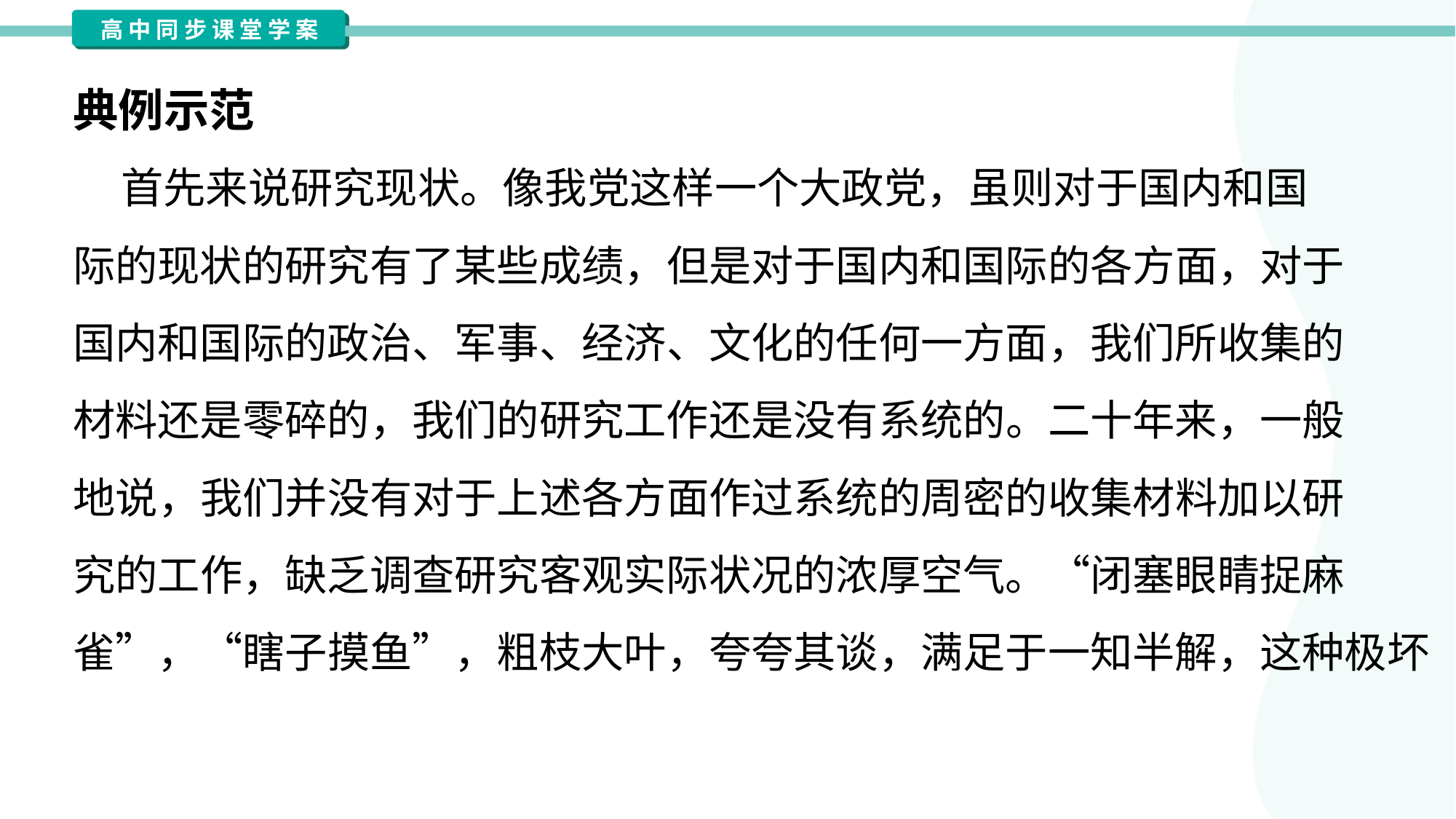

典例示范
    首先来说研究现状。像我党这样一个大政党，虽则对于国内和国
际的现状的研究有了某些成绩，但是对于国内和国际的各方面，对于
国内和国际的政治、军事、经济、文化的任何一方面，我们所收集的
材料还是零碎的，我们的研究工作还是没有系统的。二十年来，一般
地说，我们并没有对于上述各方面作过系统的周密的收集材料加以研
究的工作，缺乏调查研究客观实际状况的浓厚空气。“闭塞眼睛捉麻
雀”，“瞎子摸鱼”，粗枝大叶，夸夸其谈，满足于一知半解，这种极坏